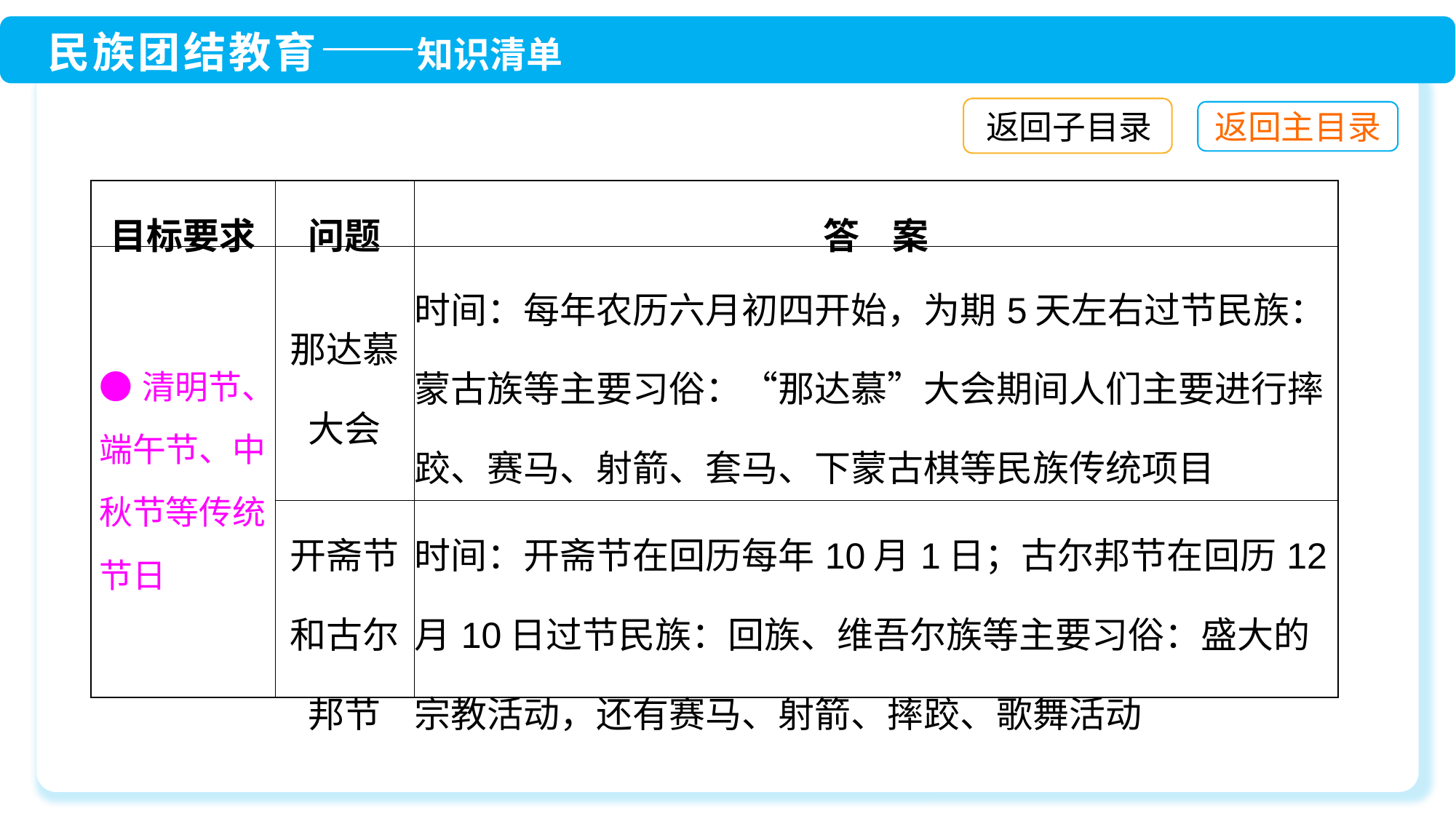

返回子目录
| 目标要求 | 问题 | 答 案 |
| --- | --- | --- |
| ●清明节、端午节、中秋节等传统节日 | 那达慕大会 | 时间：每年农历六月初四开始，为期5天左右过节民族：蒙古族等主要习俗：“那达慕”大会期间人们主要进行摔跤、赛马、射箭、套马、下蒙古棋等民族传统项目 |
|  | 开斋节和古尔邦节 | 时间：开斋节在回历每年10月1日；古尔邦节在回历12月10日过节民族：回族、维吾尔族等主要习俗：盛大的宗教活动，还有赛马、射箭、摔跤、歌舞活动 |